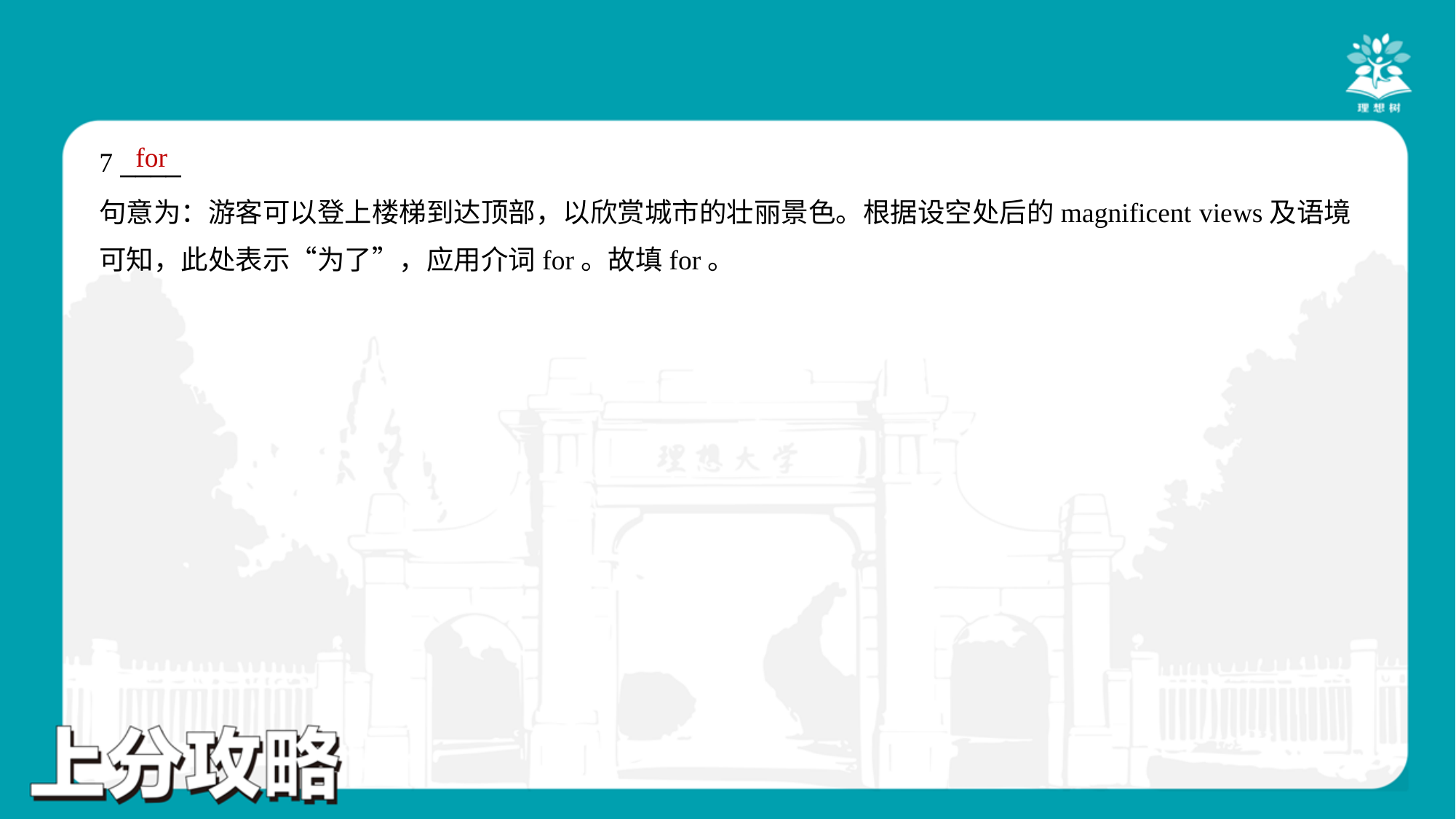

for
7 ____
句意为：游客可以登上楼梯到达顶部，以欣赏城市的壮丽景色。根据设空处后的magnificent views及语境
可知，此处表示“为了”，应用介词for。故填for。